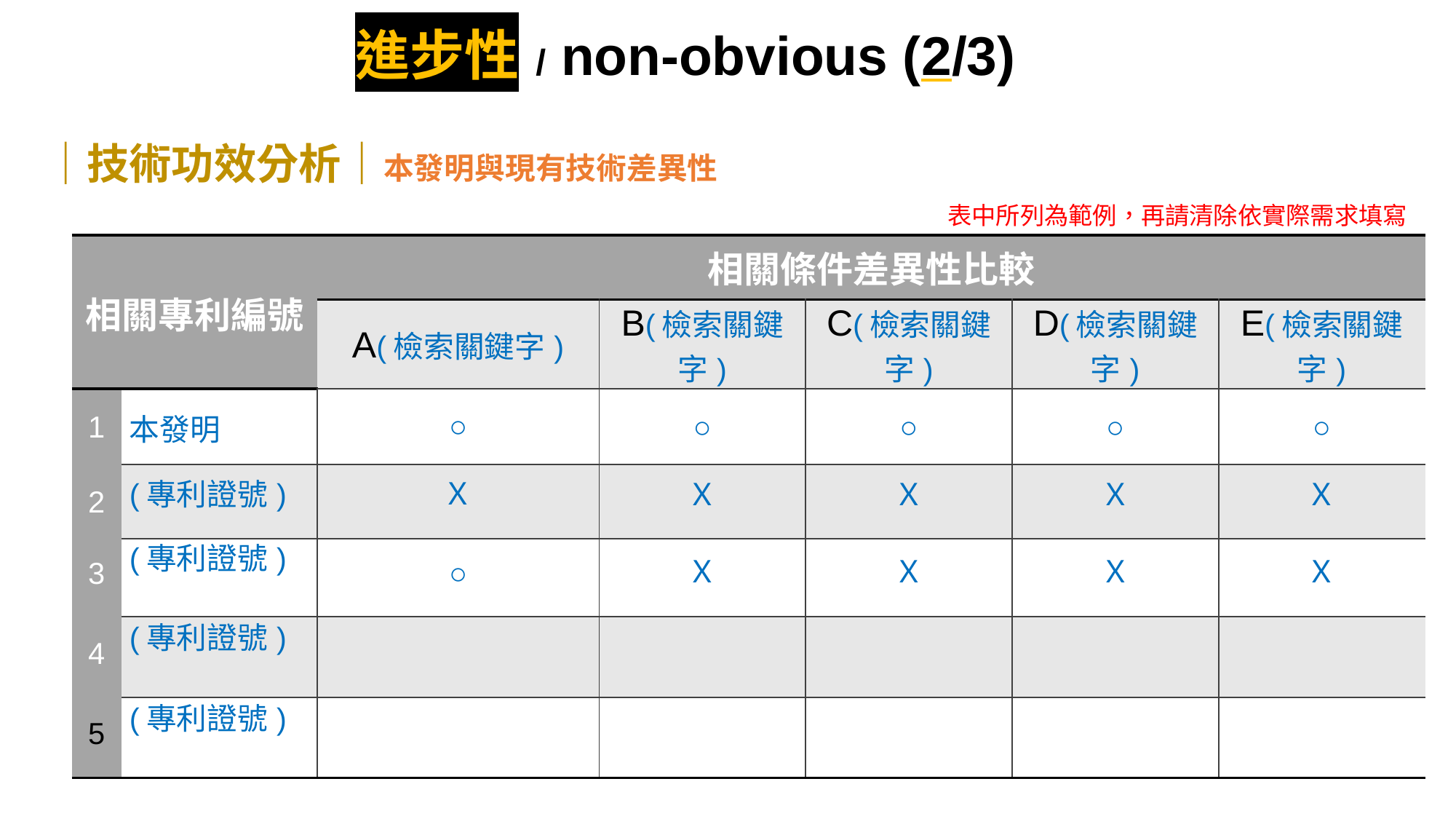

進步性 / non-obvious (2/3)
｜技術功效分析｜本發明與現有技術差異性
表中所列為範例，再請清除依實際需求填寫
| 相關專利編號 |  | 相關條件差異性比較 |  |  |  |  |
| --- | --- | --- | --- | --- | --- | --- |
|  |  | A(檢索關鍵字) | B(檢索關鍵字) | C(檢索關鍵字) | D(檢索關鍵字) | E(檢索關鍵字) |
| 1 | 本發明 | ○ | ○ | ○ | ○ | ○ |
| 2 | (專利證號) | Ｘ | Ｘ | Ｘ | Ｘ | Ｘ |
| 3 | (專利證號) | ○ | Ｘ | Ｘ | Ｘ | Ｘ |
| 4 | (專利證號) |  |  |  |  |  |
| 5 | (專利證號) |  |  |  |  |  |